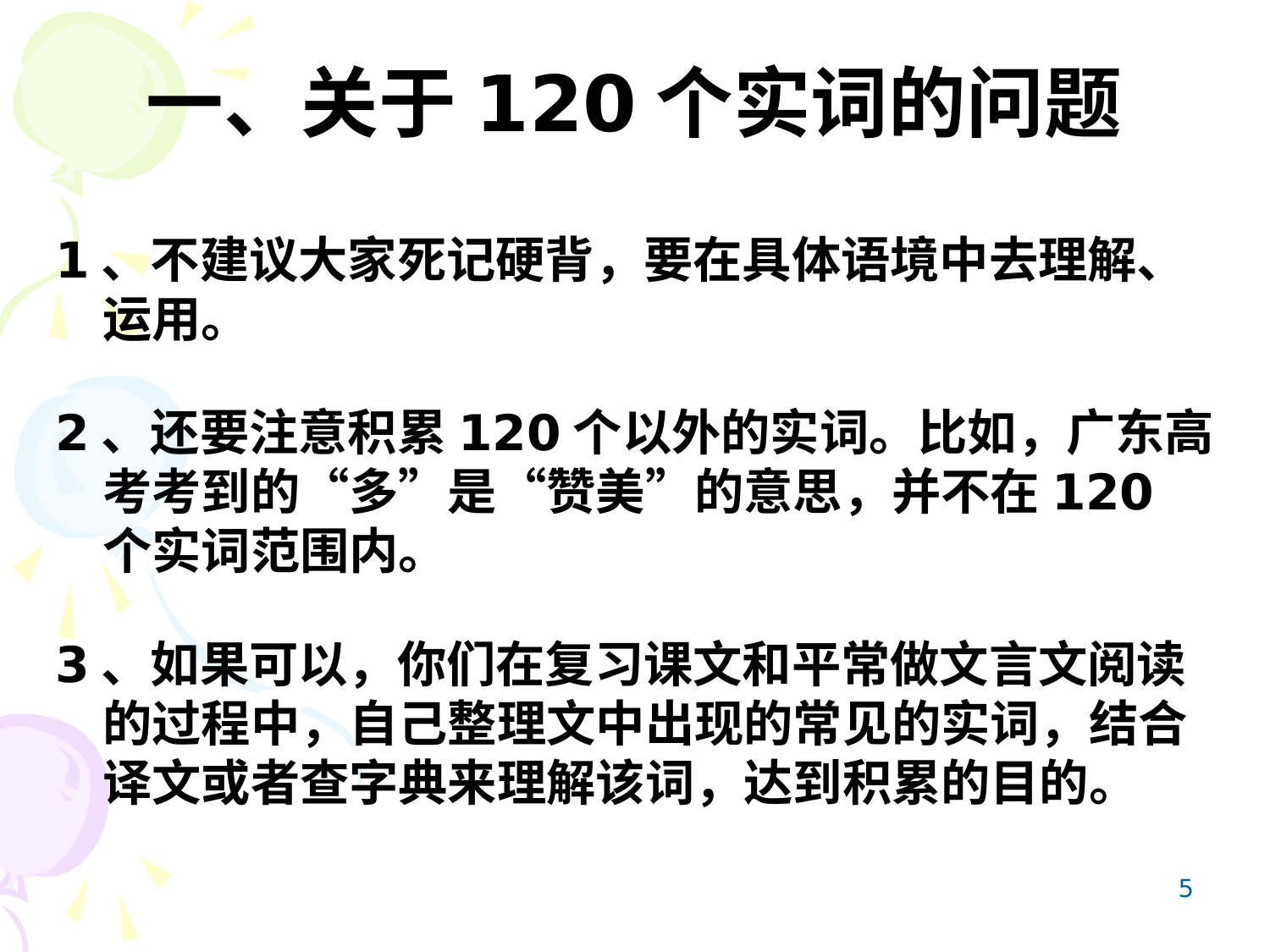

# 一、关于120个实词的问题
1、不建议大家死记硬背，要在具体语境中去理解、运用。

2、还要注意积累120个以外的实词。比如，广东高考考到的“多”是“赞美”的意思，并不在120个实词范围内。

3、如果可以，你们在复习课文和平常做文言文阅读的过程中，自己整理文中出现的常见的实词，结合译文或者查字典来理解该词，达到积累的目的。
5